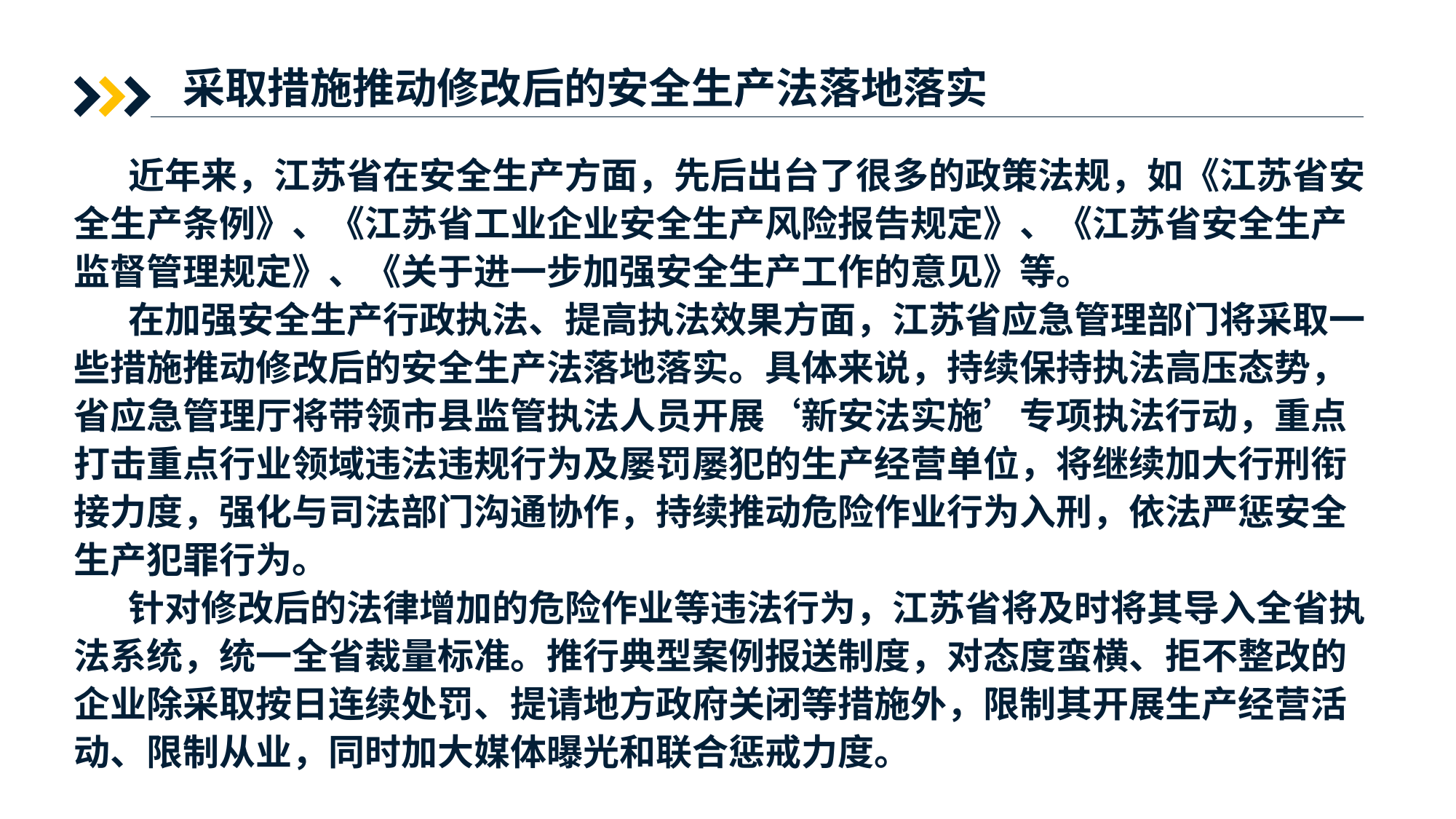

采取措施推动修改后的安全生产法落地落实

近年来，江苏省在安全生产方面，先后出台了很多的政策法规，如《江苏省安全生产条例》、《江苏省工业企业安全生产风险报告规定》、《江苏省安全生产监督管理规定》、《关于进一步加强安全生产工作的意见》等。
在加强安全生产行政执法、提高执法效果方面，江苏省应急管理部门将采取一些措施推动修改后的安全生产法落地落实。具体来说，持续保持执法高压态势，省应急管理厅将带领市县监管执法人员开展‘新安法实施’专项执法行动，重点打击重点行业领域违法违规行为及屡罚屡犯的生产经营单位，将继续加大行刑衔接力度，强化与司法部门沟通协作，持续推动危险作业行为入刑，依法严惩安全生产犯罪行为。
针对修改后的法律增加的危险作业等违法行为，江苏省将及时将其导入全省执法系统，统一全省裁量标准。推行典型案例报送制度，对态度蛮横、拒不整改的企业除采取按日连续处罚、提请地方政府关闭等措施外，限制其开展生产经营活动、限制从业，同时加大媒体曝光和联合惩戒力度。